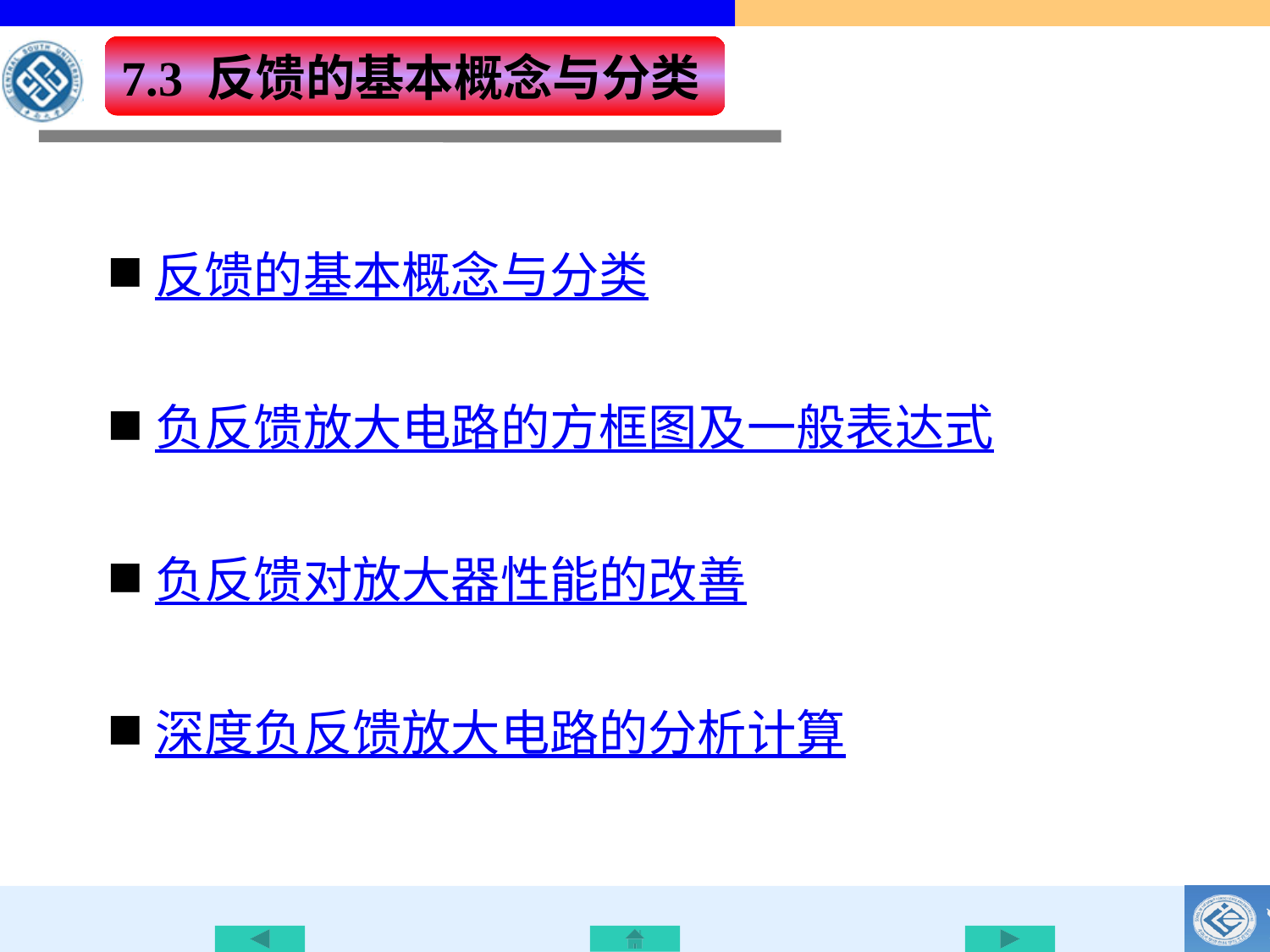

7.3 反馈的基本概念与分类
反馈的基本概念与分类
负反馈放大电路的方框图及一般表达式
负反馈对放大器性能的改善
深度负反馈放大电路的分析计算